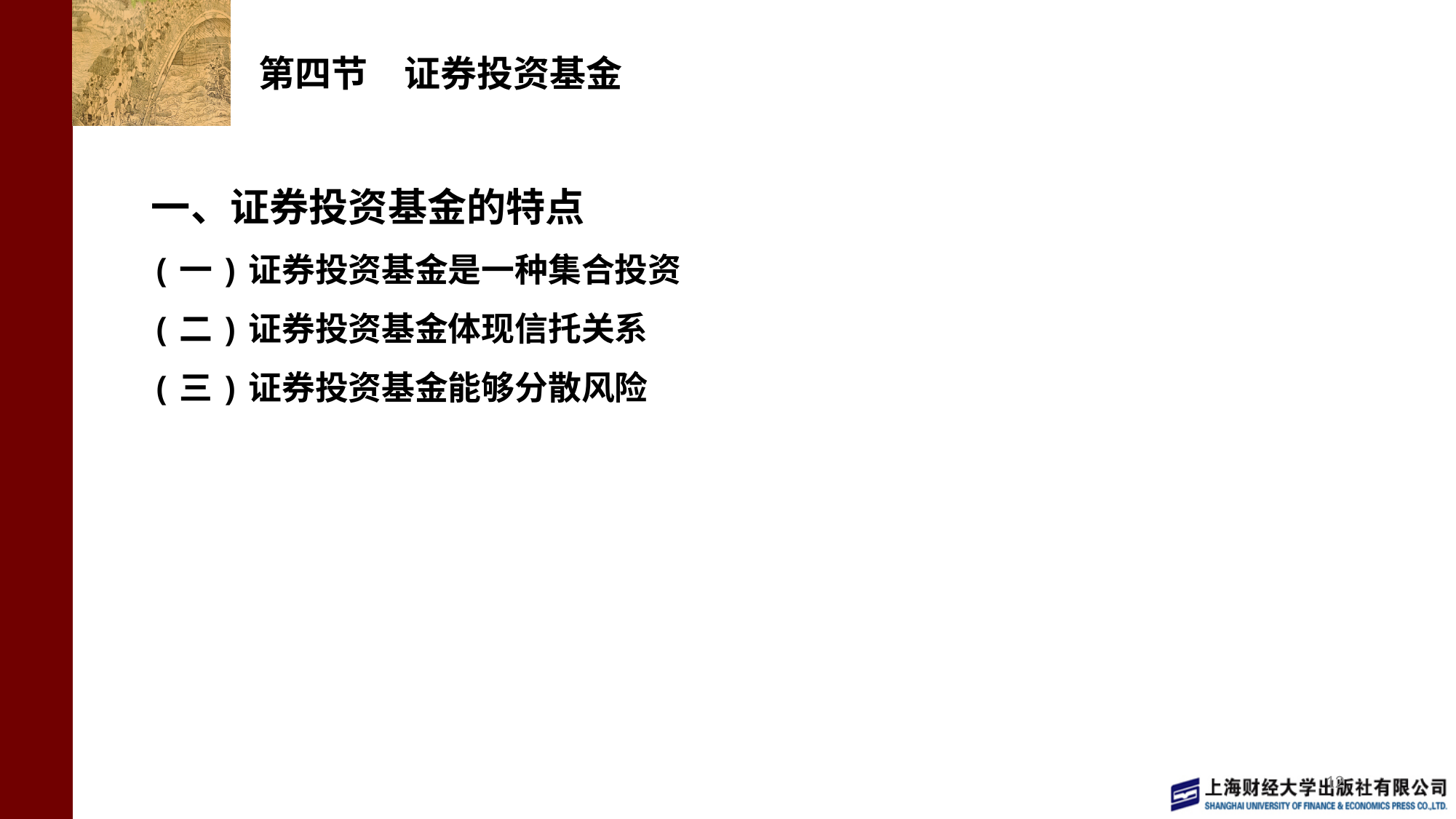

# 第四节　证券投资基金
一、证券投资基金的特点
(一)证券投资基金是一种集合投资
(二)证券投资基金体现信托关系
(三)证券投资基金能够分散风险

12